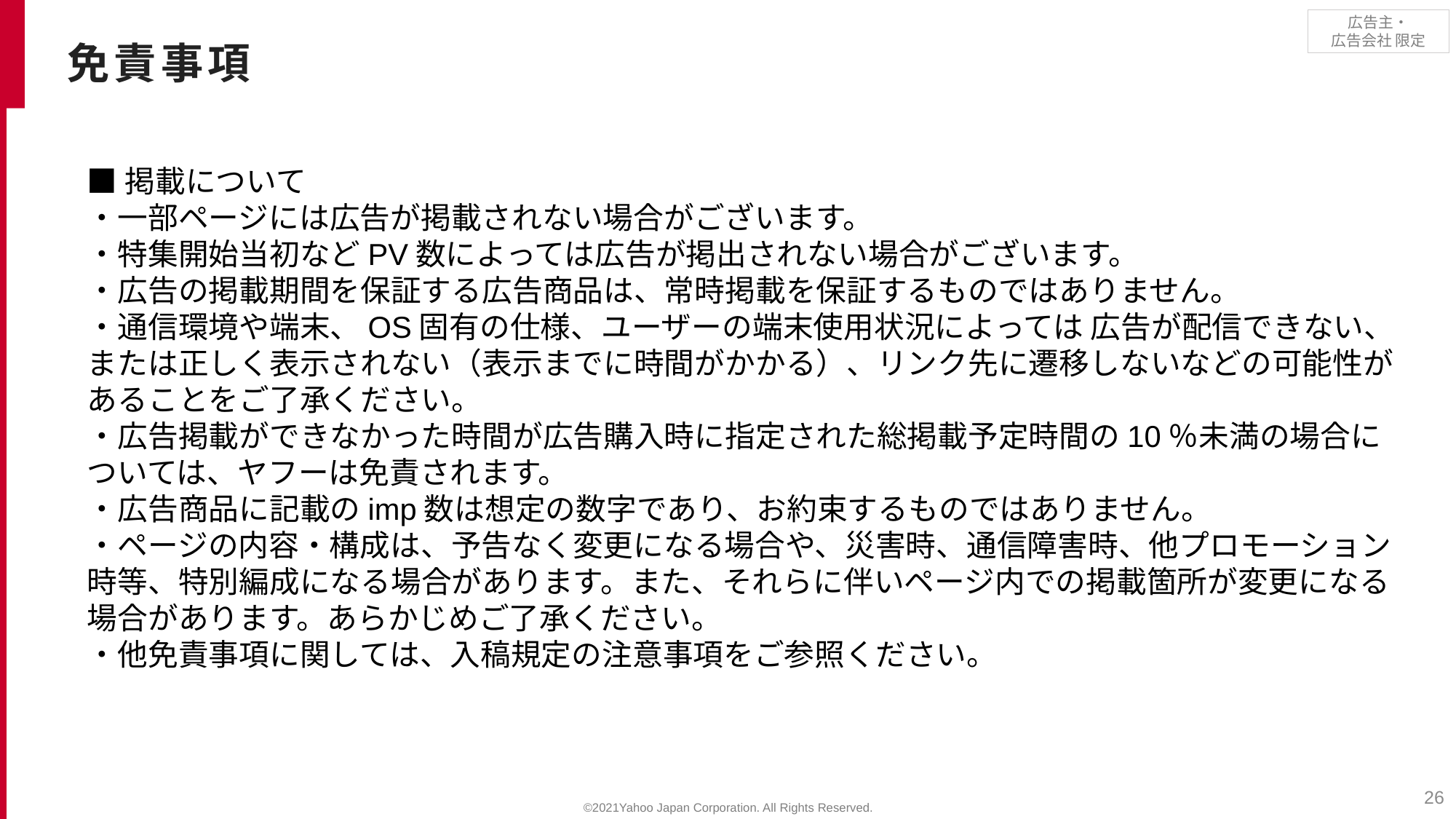

免責事項
■掲載について
・一部ページには広告が掲載されない場合がございます。
・特集開始当初などPV数によっては広告が掲出されない場合がございます。
・広告の掲載期間を保証する広告商品は、常時掲載を保証するものではありません。
・通信環境や端末、OS固有の仕様、ユーザーの端末使⽤状況によっては 広告が配信できない、
または正しく表⽰されない（表⽰までに時間がかかる）、リンク先に遷移しないなどの可能性があることをご了承ください。
・広告掲載ができなかった時間が広告購入時に指定された総掲載予定時間の10％未満の場合については、ヤフーは免責されます。
・広告商品に記載のimp数は想定の数字であり、お約束するものではありません。
・ページの内容・構成は、予告なく変更になる場合や、災害時、通信障害時、他プロモーション時等、特別編成になる場合があります。また、それらに伴いページ内での掲載箇所が変更になる場合があります。あらかじめご了承ください。
・他免責事項に関しては、入稿規定の注意事項をご参照ください。
26